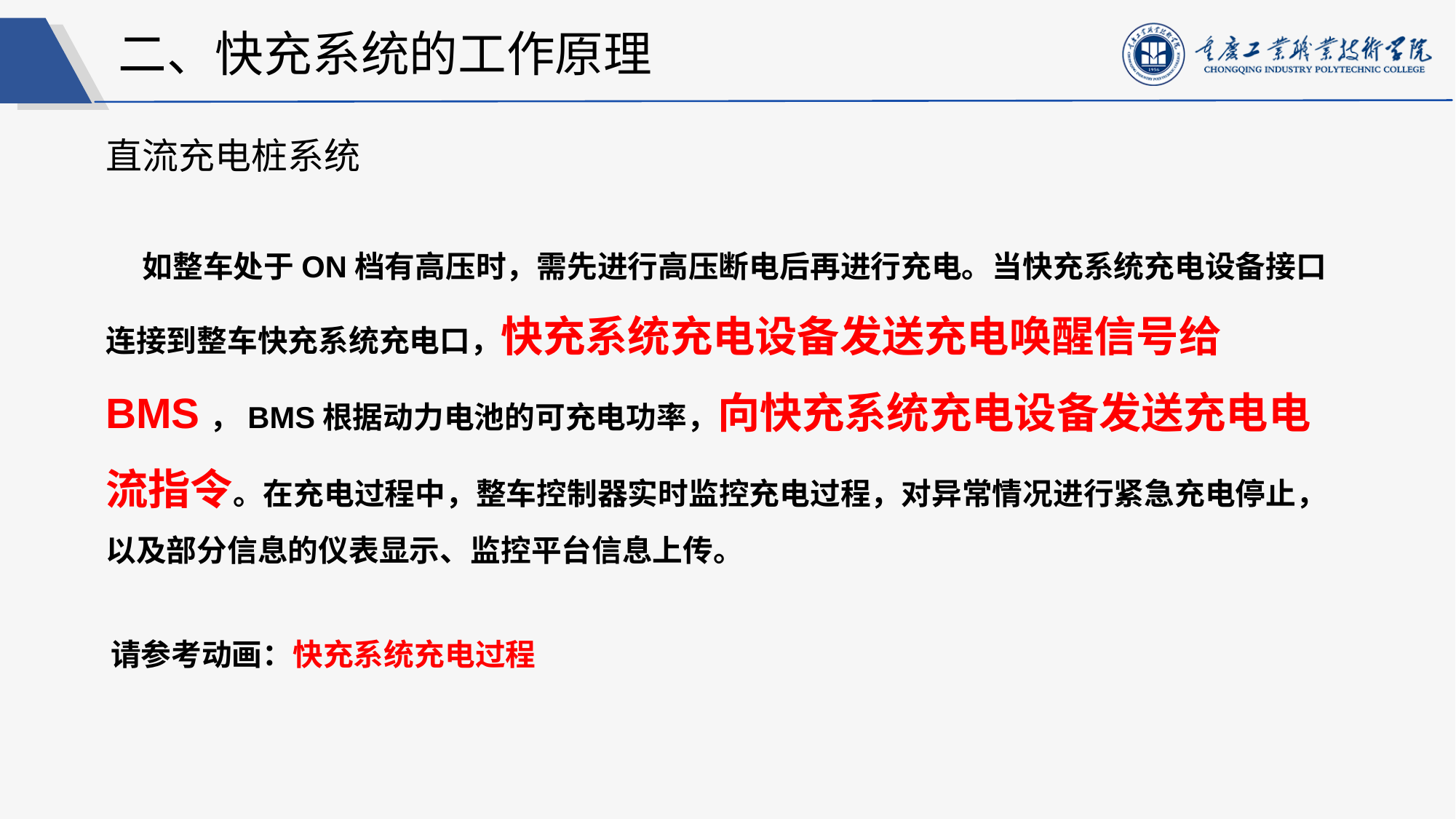

二、快充系统的工作原理
直流充电桩系统
如整车处于ON档有高压时，需先进行高压断电后再进行充电。当快充系统充电设备接口连接到整车快充系统充电口，快充系统充电设备发送充电唤醒信号给BMS，BMS根据动力电池的可充电功率，向快充系统充电设备发送充电电流指令。在充电过程中，整车控制器实时监控充电过程，对异常情况进行紧急充电停止，以及部分信息的仪表显示、监控平台信息上传。
请参考动画：快充系统充电过程